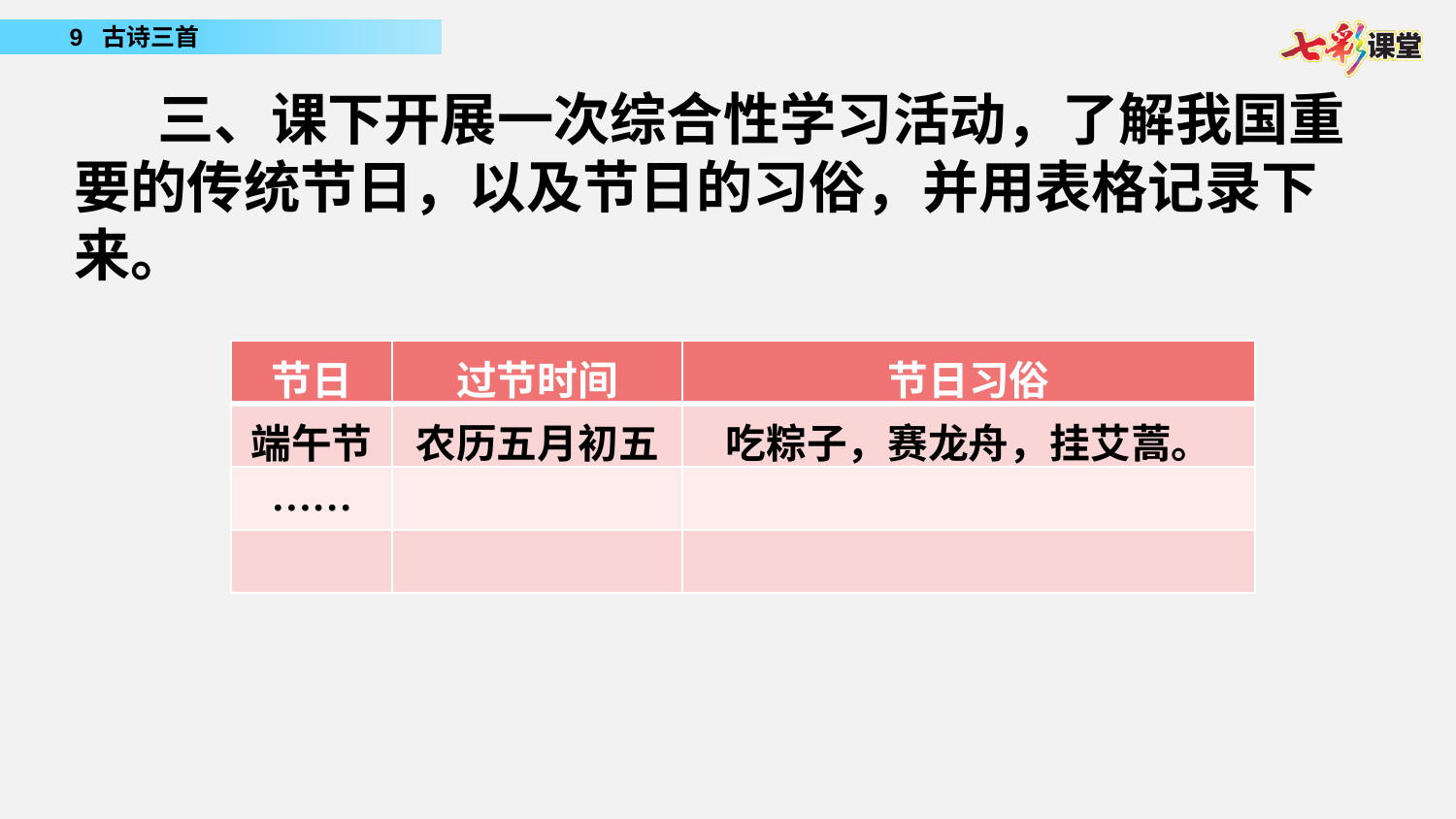

三、课下开展一次综合性学习活动，了解我国重要的传统节日，以及节日的习俗，并用表格记录下来。
| 节日 | 过节时间 | 节日习俗 |
| --- | --- | --- |
| 端午节 | 农历五月初五 | 吃粽子，赛龙舟，挂艾蒿。 |
| …… |  |  |
|  |  |  |